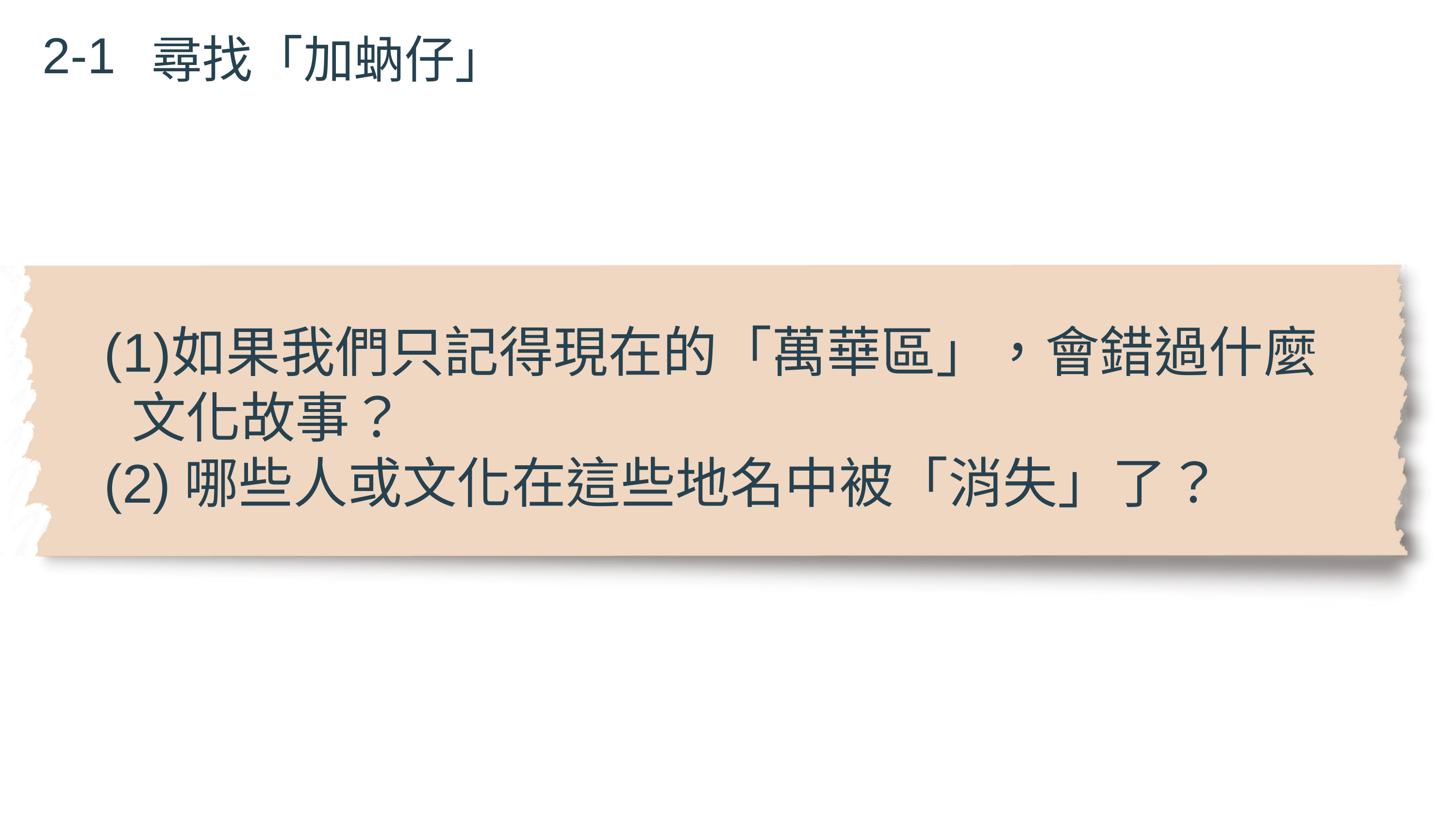

2-1
尋找「加蚋仔」

如果我們只記得現在的「萬華區」，會錯過什麼文化故事？
(2)哪些人或文化在這些地名中被「消失」了？